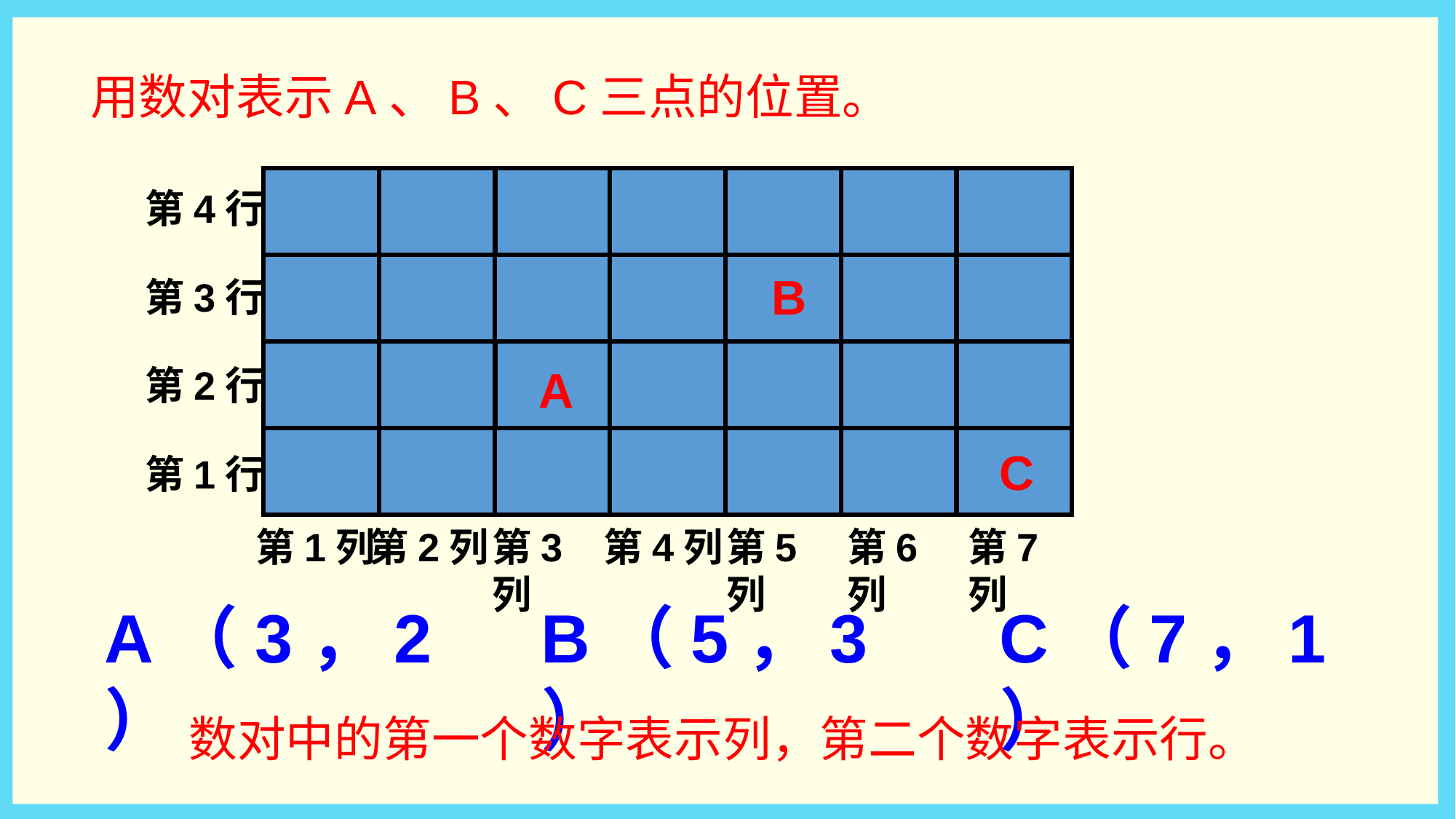

用数对表示A、B、C三点的位置。

第4行
第3行
第2行
第1行
B
A

C
第1列
第2列
第3列
第4列
第5列
第6列
第7列
A（3，2）
B（5，3）
C（7，1）
数对中的第一个数字表示列，第二个数字表示行。